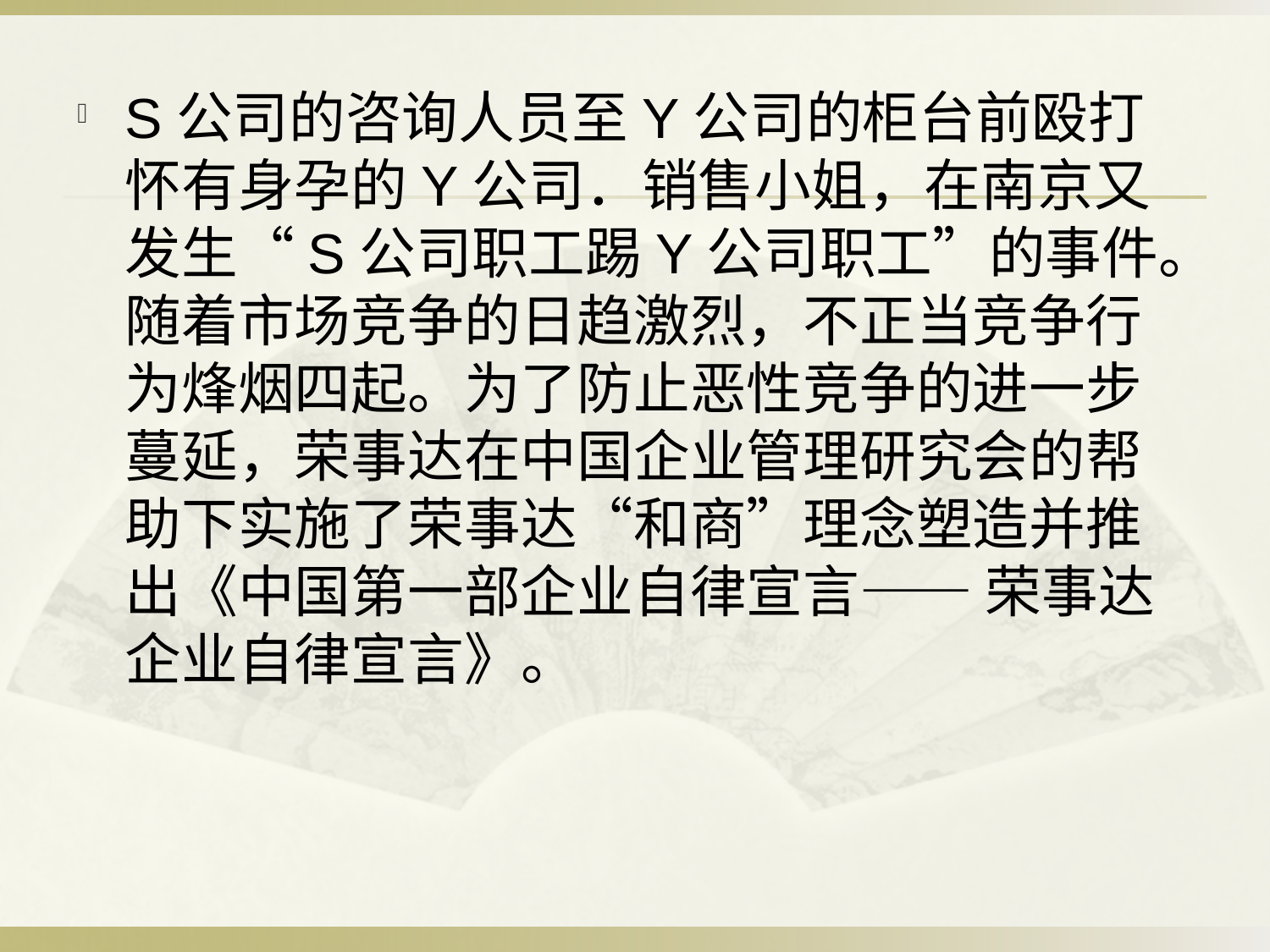

#
S公司的咨询人员至Y公司的柜台前殴打怀有身孕的Y公司．销售小姐，在南京又发生“S公司职工踢Y公司职工”的事件。随着市场竞争的日趋激烈，不正当竞争行为烽烟四起。为了防止恶性竞争的进一步蔓延，荣事达在中国企业管理研究会的帮助下实施了荣事达“和商”理念塑造并推出《中国第一部企业自律宣言—— 荣事达企业自律宣言》。